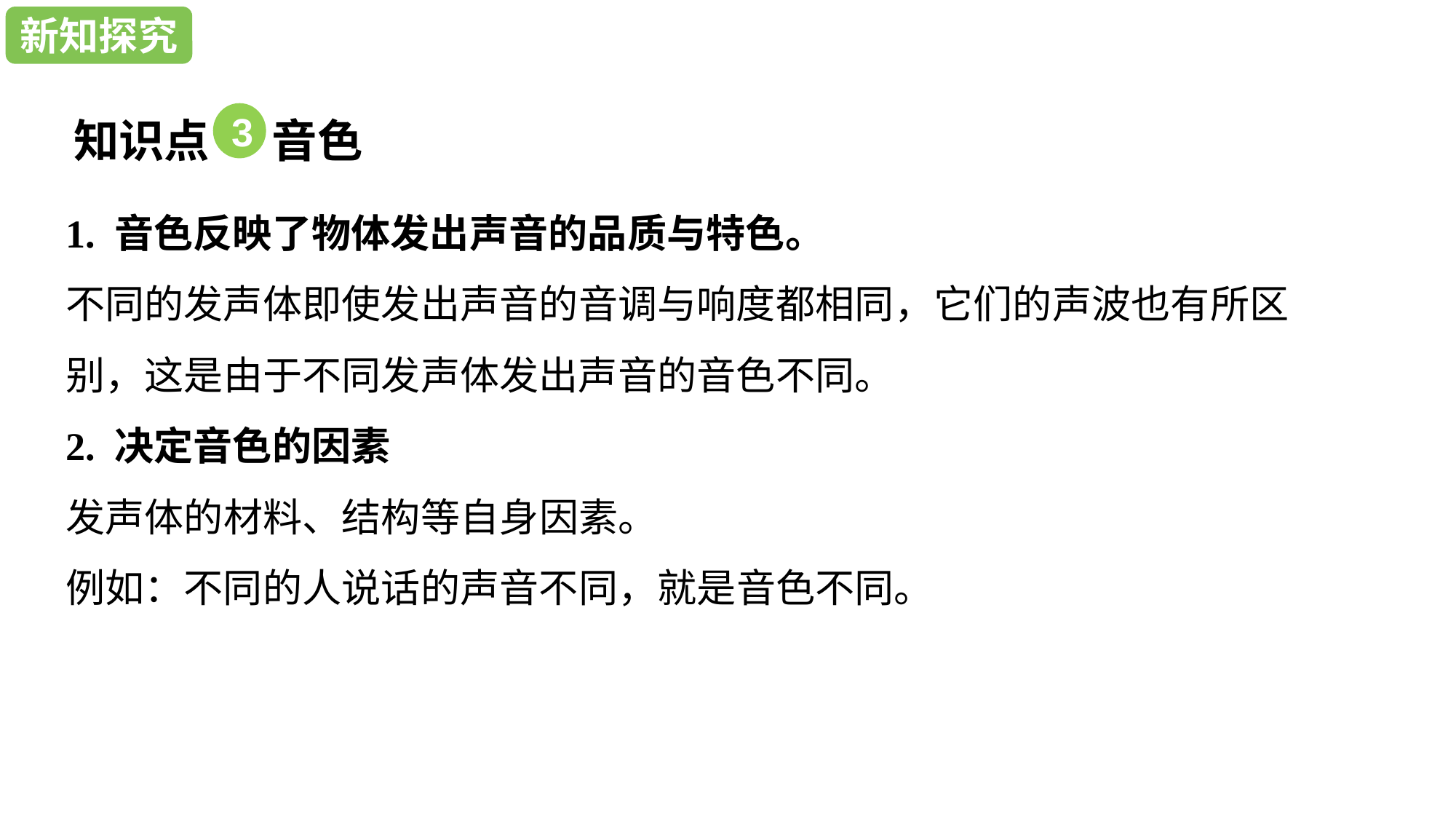

新知探究
知识点      音色
3
1. 音色反映了物体发出声音的品质与特色。
不同的发声体即使发出声音的音调与响度都相同，它们的声波也有所区别，这是由于不同发声体发出声音的音色不同。
2. 决定音色的因素
发声体的材料、结构等自身因素。
例如：不同的人说话的声音不同，就是音色不同。